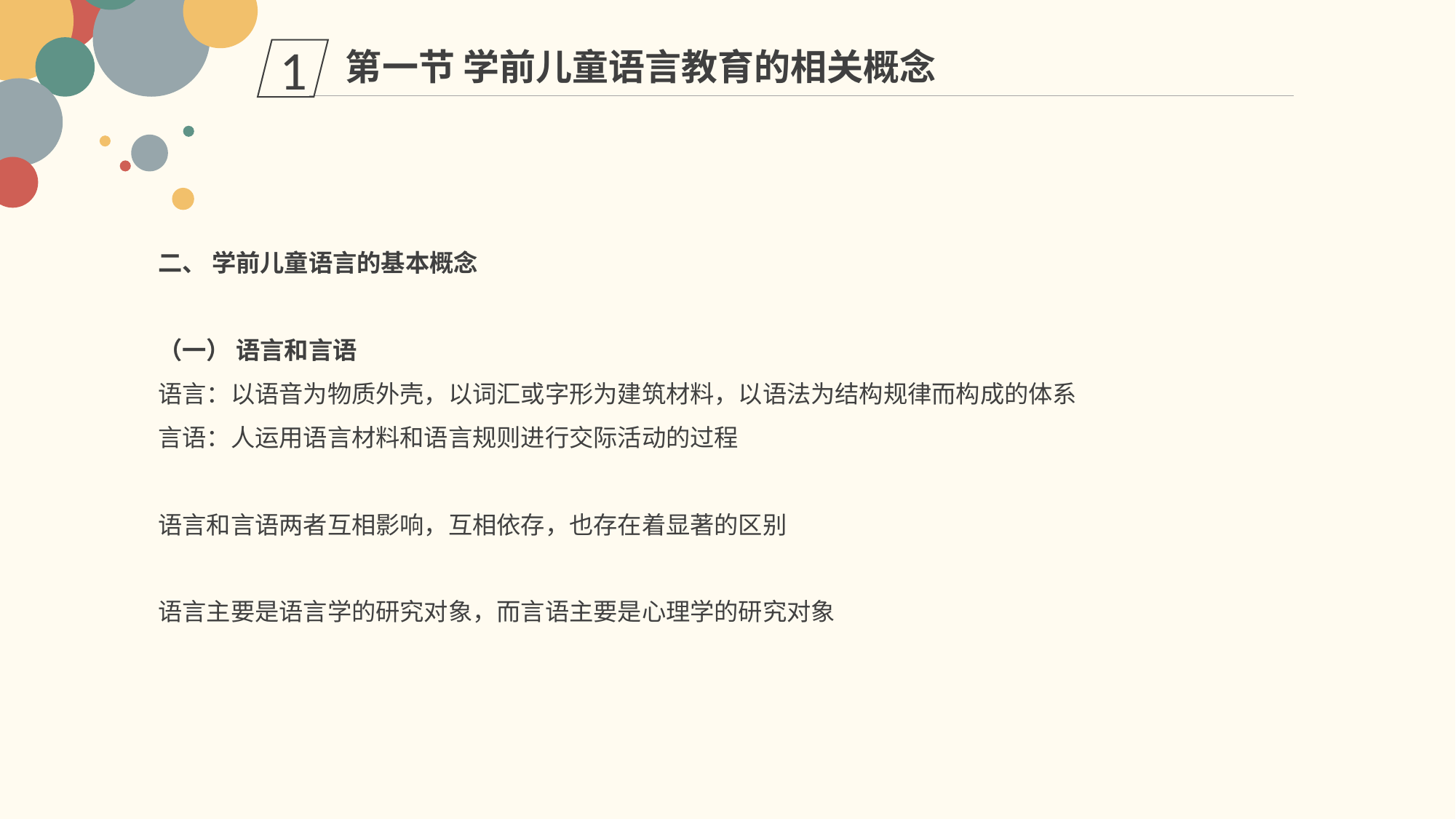

第一节 学前儿童语言教育的相关概念
1
二、 学前儿童语言的基本概念

（一） 语言和言语
语言：以语音为物质外壳，以词汇或字形为建筑材料，以语法为结构规律而构成的体系
言语：人运用语言材料和语言规则进行交际活动的过程

语言和言语两者互相影响，互相依存，也存在着显著的区别

语言主要是语言学的研究对象，而言语主要是心理学的研究对象